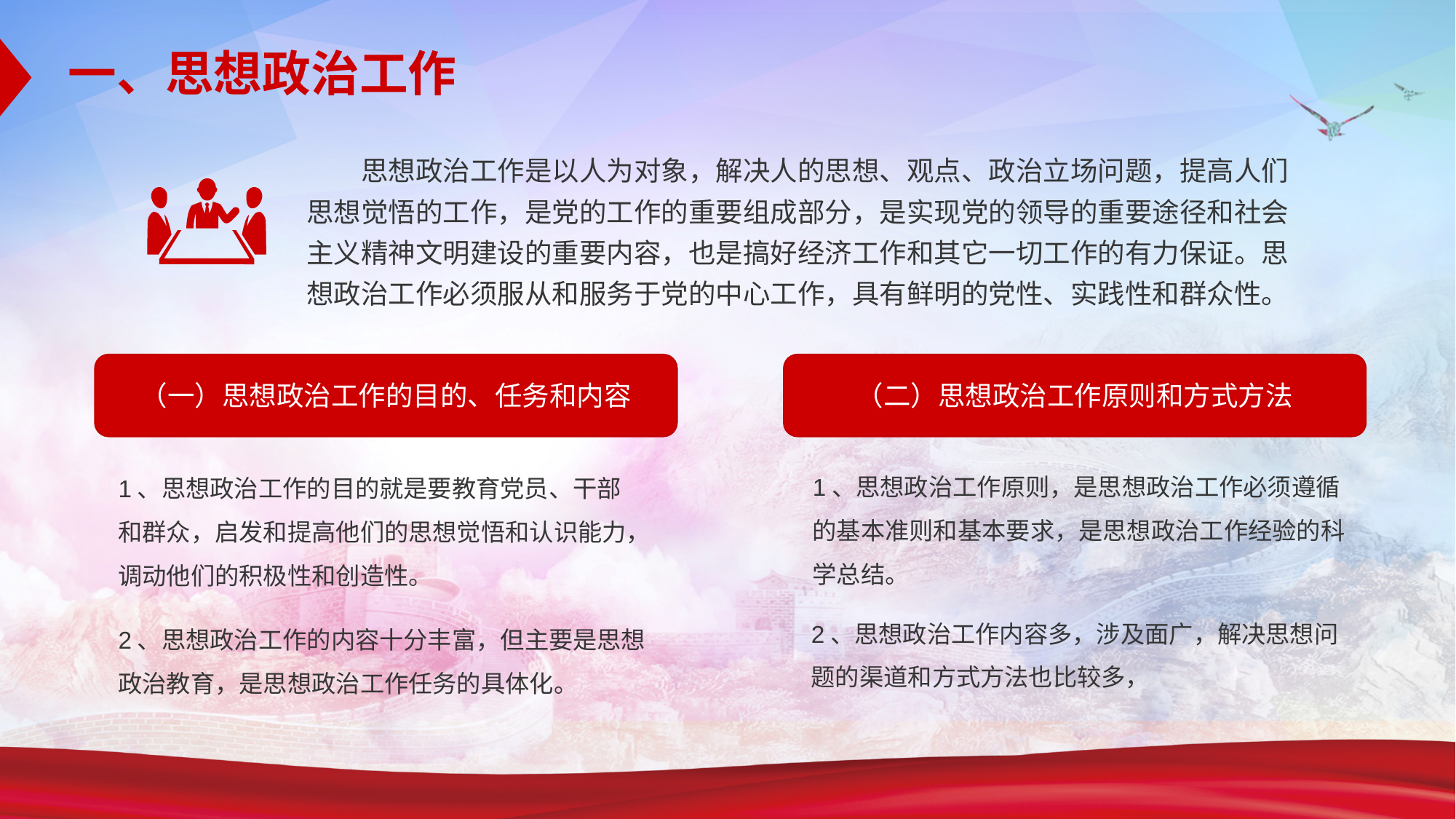

一、思想政治工作

思想政治工作是以人为对象，解决人的思想、观点、政治立场问题，提高人们思想觉悟的工作，是党的工作的重要组成部分，是实现党的领导的重要途径和社会主义精神文明建设的重要内容，也是搞好经济工作和其它一切工作的有力保证。思想政治工作必须服从和服务于党的中心工作，具有鲜明的党性、实践性和群众性。

（一）思想政治工作的目的、任务和内容
（二）思想政治工作原则和方式方法
1、思想政治工作原则，是思想政治工作必须遵循的基本准则和基本要求，是思想政治工作经验的科学总结。
1、思想政治工作的目的就是要教育党员、干部和群众，启发和提高他们的思想觉悟和认识能力，调动他们的积极性和创造性。
2、思想政治工作内容多，涉及面广，解决思想问题的渠道和方式方法也比较多，
2、思想政治工作的内容十分丰富，但主要是思想政治教育，是思想政治工作任务的具体化。